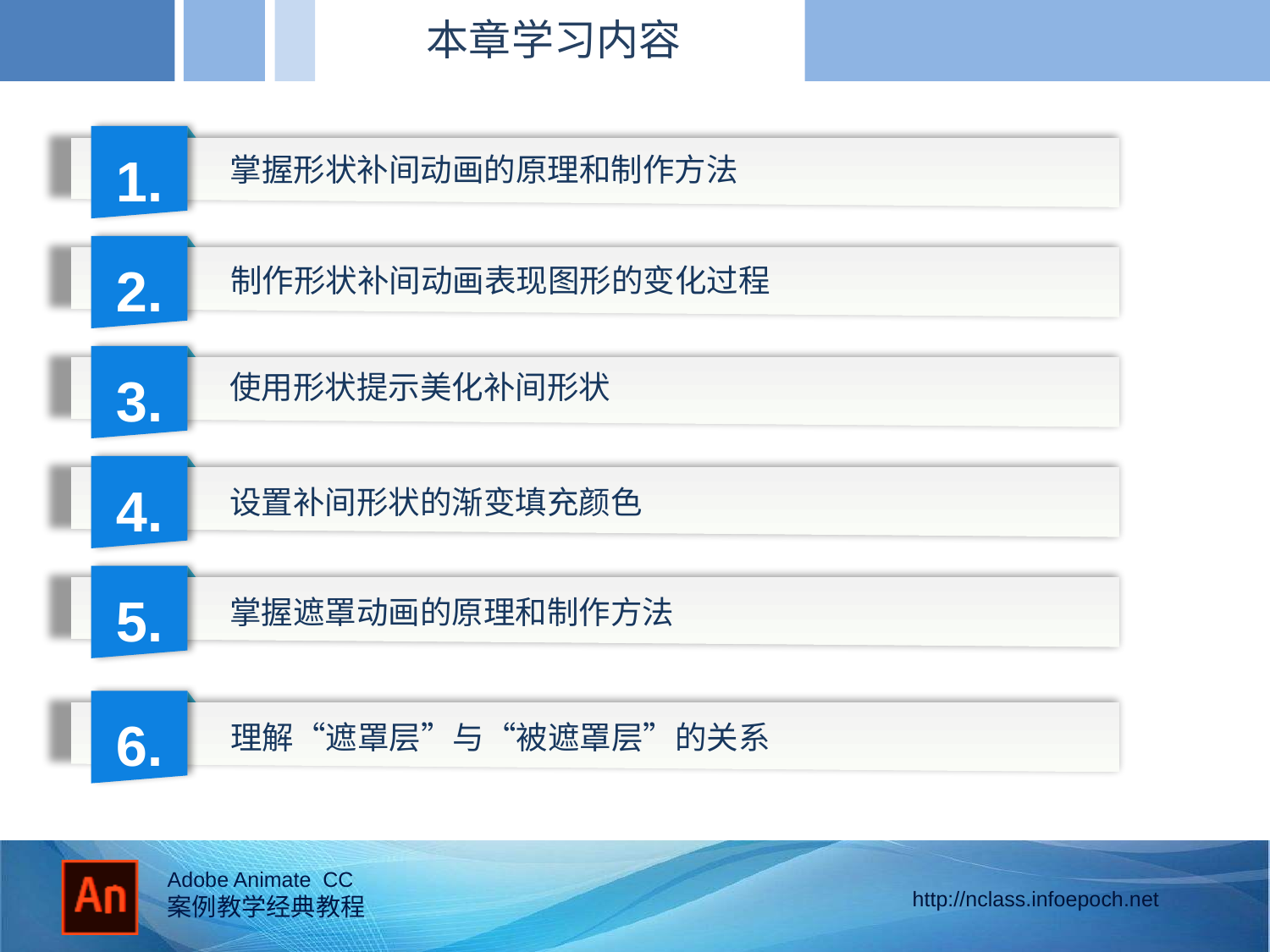

本章学习内容

1.
掌握形状补间动画的原理和制作方法

2.
制作形状补间动画表现图形的变化过程

3.
使用形状提示美化补间形状

4.
设置补间形状的渐变填充颜色

5.
掌握遮罩动画的原理和制作方法

6.
理解“遮罩层”与“被遮罩层”的关系